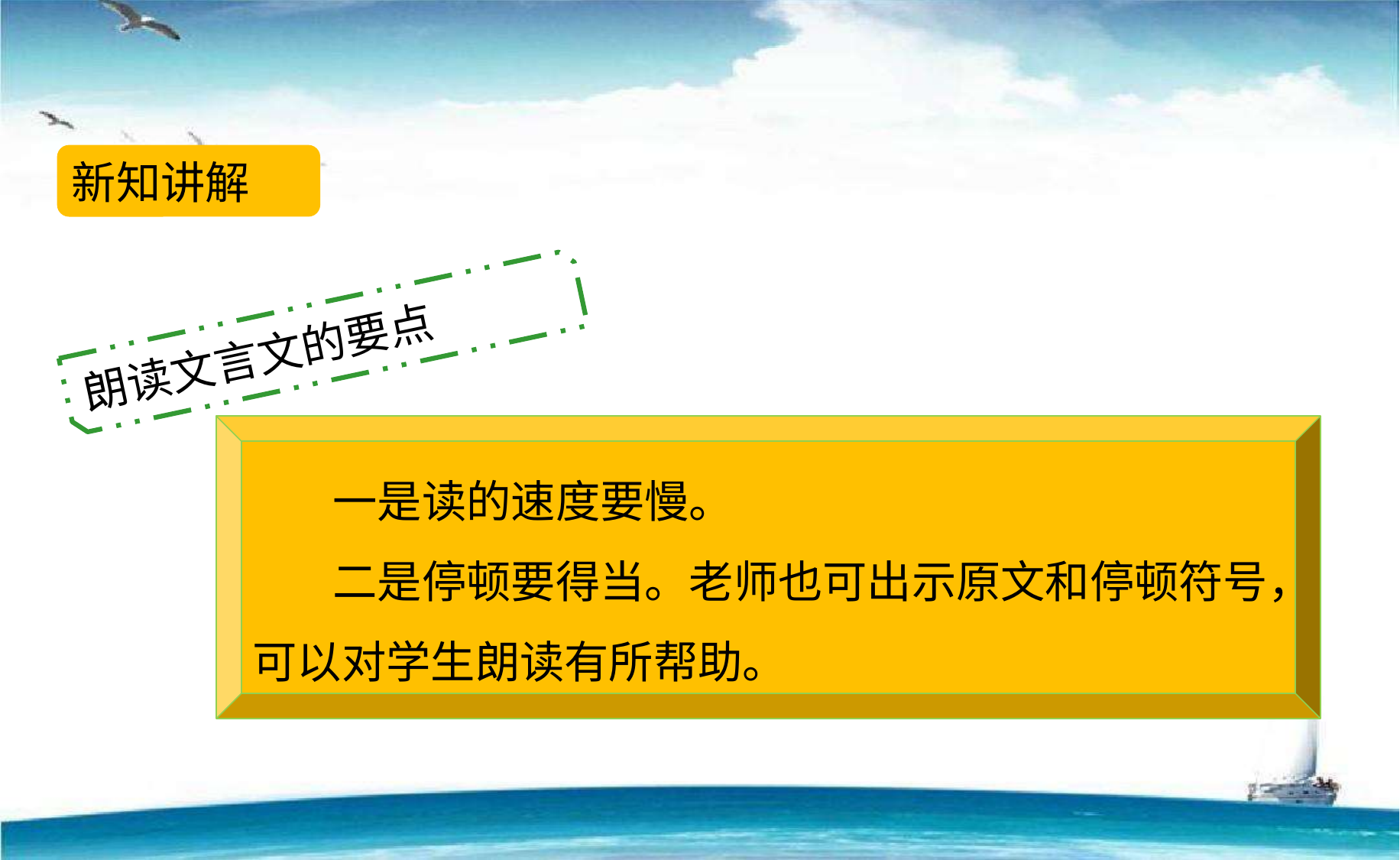

新知讲解
朗读文言文的要点
       一是读的速度要慢。
       二是停顿要得当。老师也可出示原文和停顿符号，可以对学生朗读有所帮助。